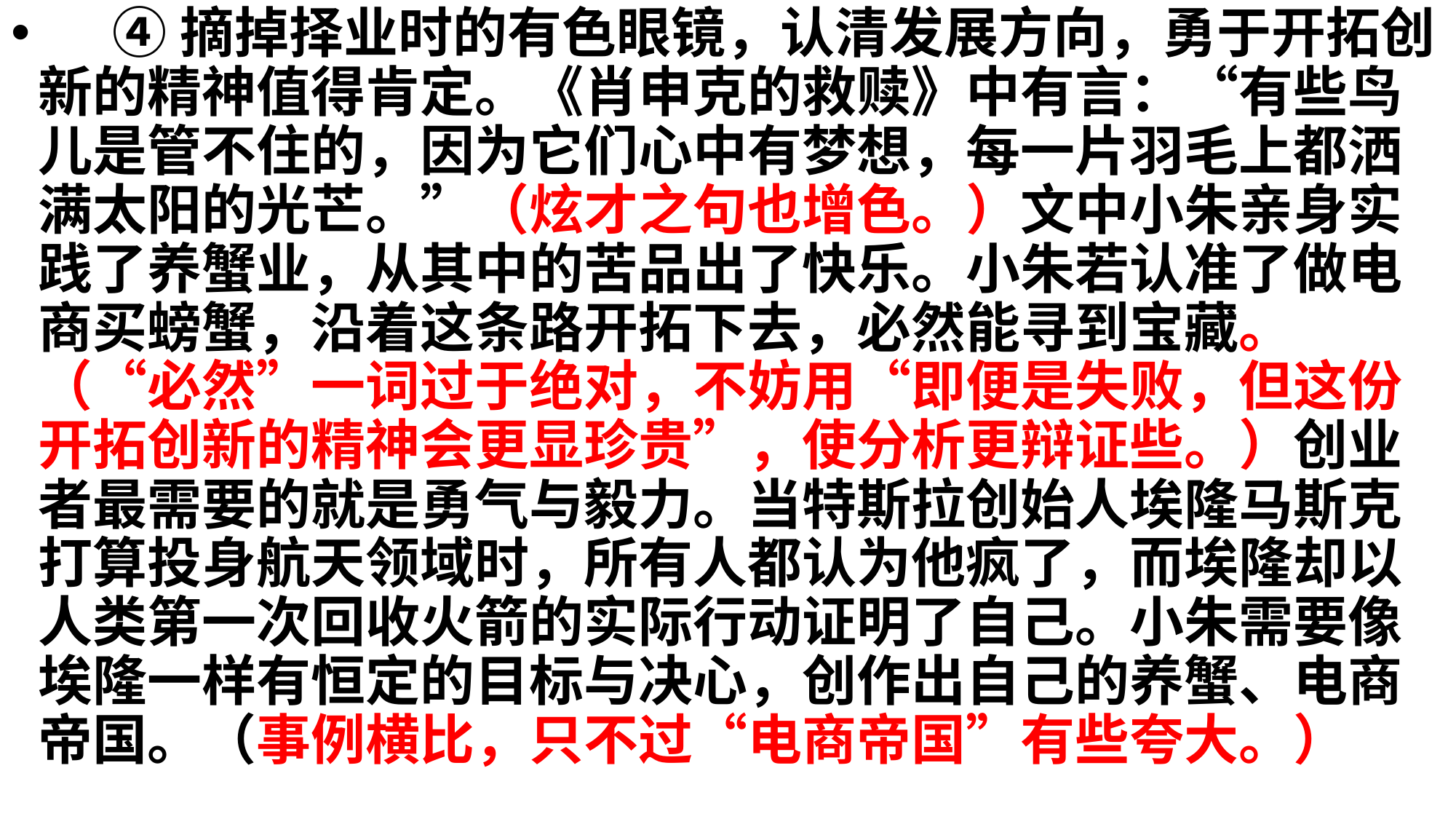

④摘掉择业时的有色眼镜，认清发展方向，勇于开拓创新的精神值得肯定。《肖申克的救赎》中有言：“有些鸟儿是管不住的，因为它们心中有梦想，每一片羽毛上都洒满太阳的光芒。”（炫才之句也增色。）文中小朱亲身实践了养蟹业，从其中的苦品出了快乐。小朱若认准了做电商买螃蟹，沿着这条路开拓下去，必然能寻到宝藏。（“必然”一词过于绝对，不妨用“即便是失败，但这份开拓创新的精神会更显珍贵”，使分析更辩证些。）创业者最需要的就是勇气与毅力。当特斯拉创始人埃隆马斯克打算投身航天领域时，所有人都认为他疯了，而埃隆却以人类第一次回收火箭的实际行动证明了自己。小朱需要像埃隆一样有恒定的目标与决心，创作出自己的养蟹、电商帝国。（事例横比，只不过“电商帝国”有些夸大。）

#